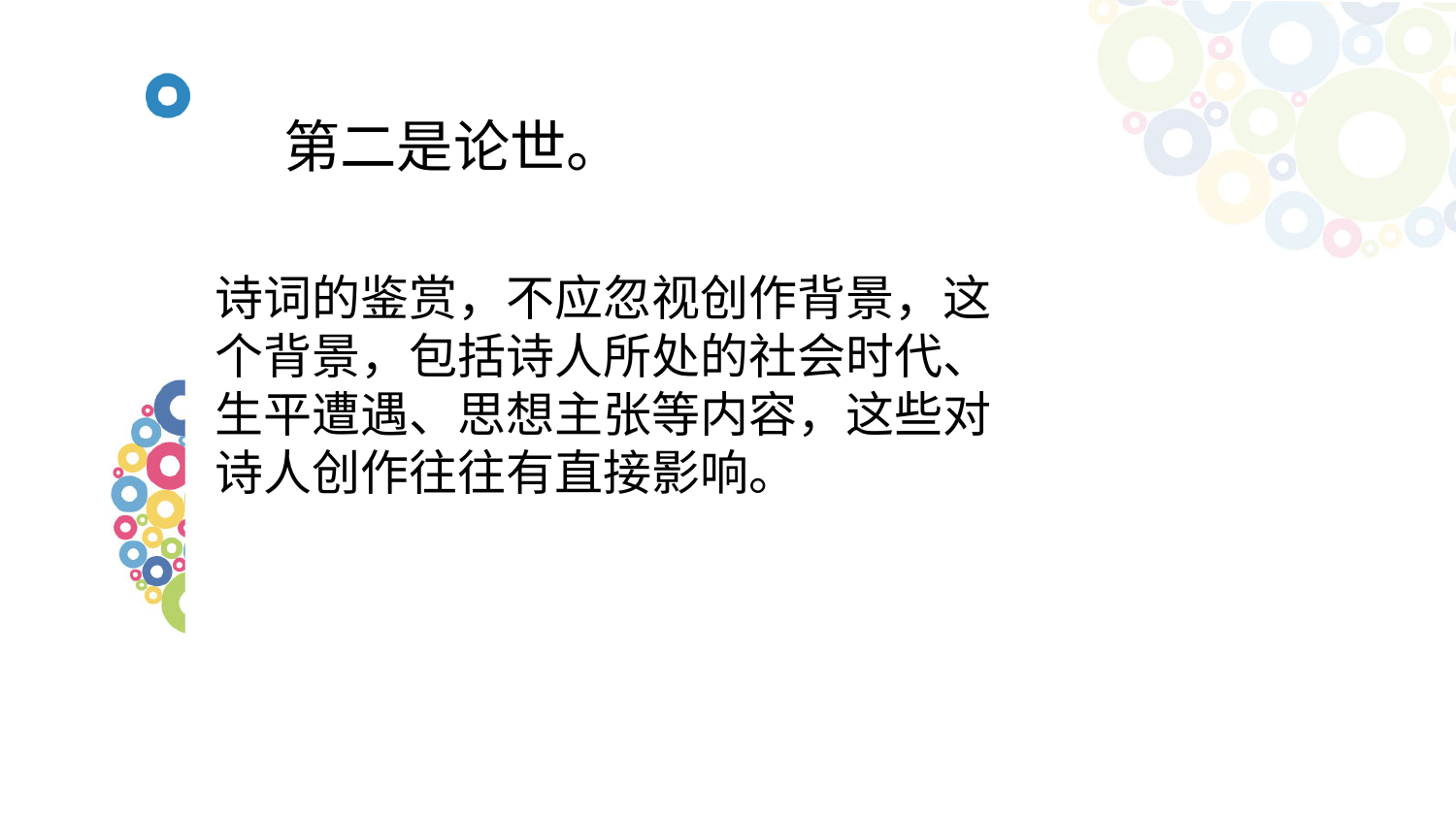

# 第二是论世。
诗词的鉴赏，不应忽视创作背景，这个背景，包括诗人所处的社会时代、生平遭遇、思想主张等内容，这些对诗人创作往往有直接影响。